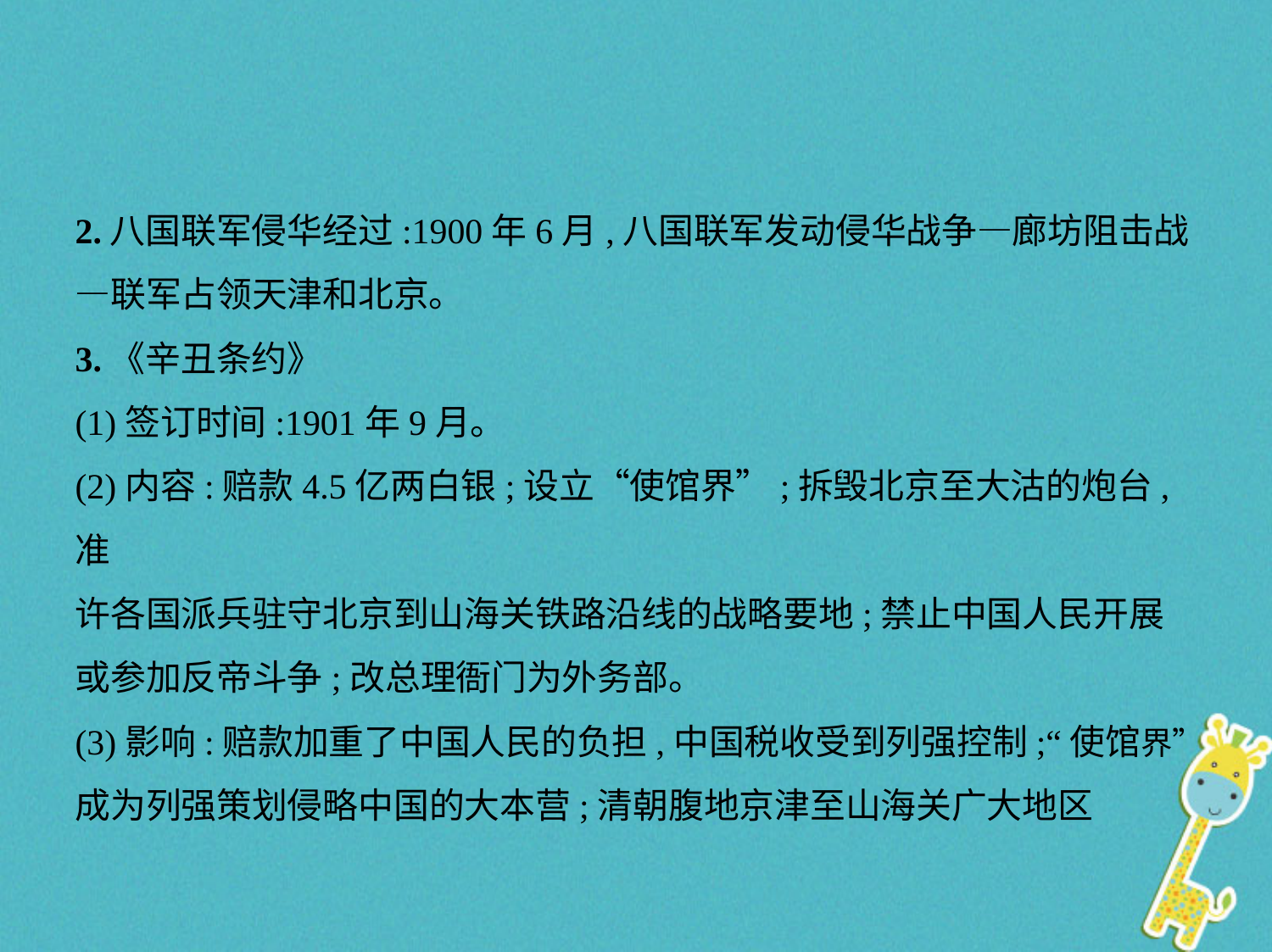

2.八国联军侵华经过:1900年6月,八国联军发动侵华战争—廊坊阻击战
—联军占领天津和北京。
3.《辛丑条约》
(1)签订时间:1901年9月。
(2)内容:赔款4.5亿两白银;设立“使馆界”;拆毁北京至大沽的炮台,准
许各国派兵驻守北京到山海关铁路沿线的战略要地;禁止中国人民开展
或参加反帝斗争;改总理衙门为外务部。
(3)影响:赔款加重了中国人民的负担,中国税收受到列强控制;“使馆界”
成为列强策划侵略中国的大本营;清朝腹地京津至山海关广大地区